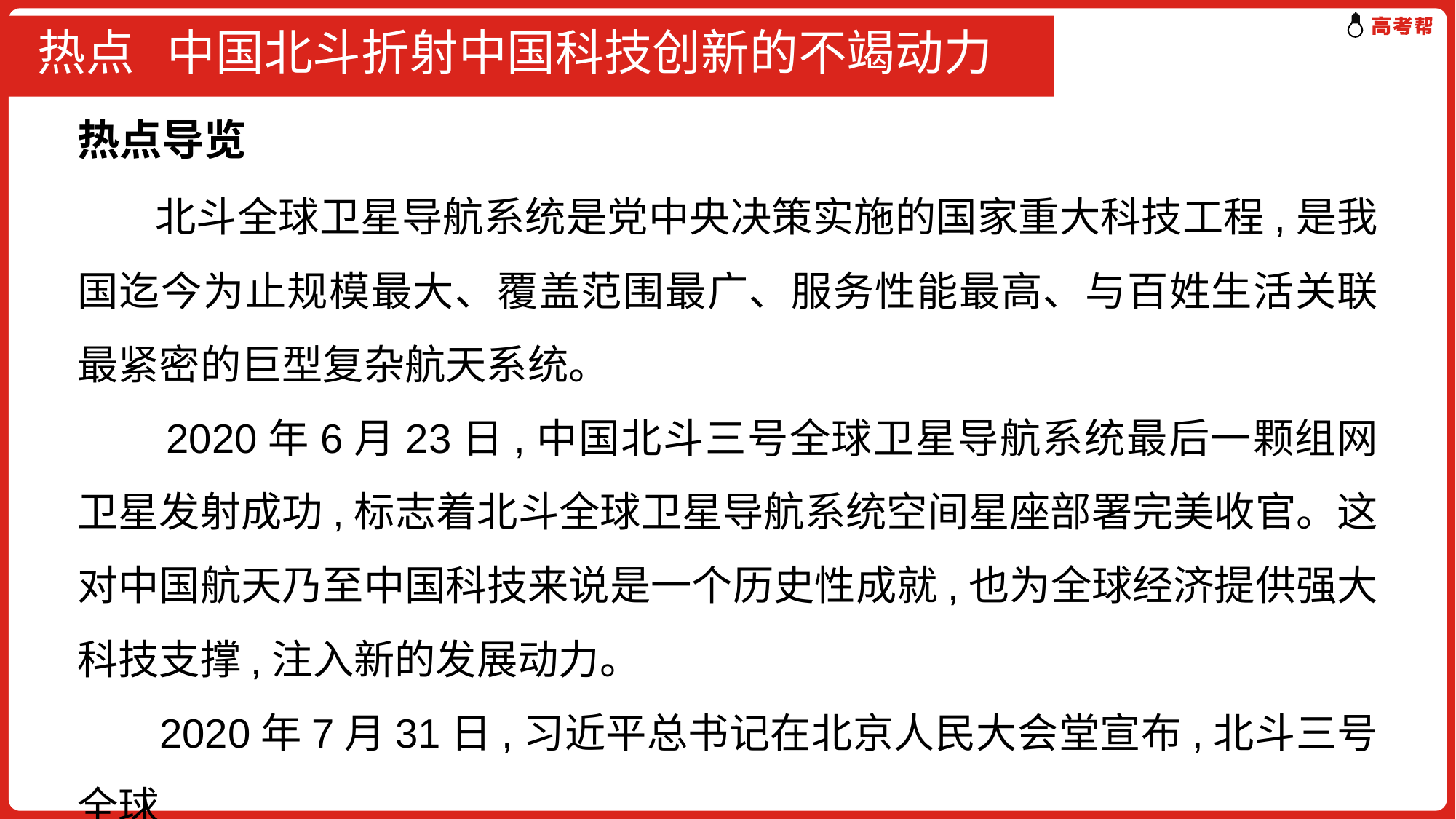

# 热点   中国北斗折射中国科技创新的不竭动力
热点导览
       北斗全球卫星导航系统是党中央决策实施的国家重大科技工程,是我国迄今为止规模最大、覆盖范围最广、服务性能最高、与百姓生活关联最紧密的巨型复杂航天系统。
       2020年6月23日,中国北斗三号全球卫星导航系统最后一颗组网卫星发射成功,标志着北斗全球卫星导航系统空间星座部署完美收官。这对中国航天乃至中国科技来说是一个历史性成就,也为全球经济提供强大科技支撑,注入新的发展动力。
       2020年7月31日,习近平总书记在北京人民大会堂宣布,北斗三号全球